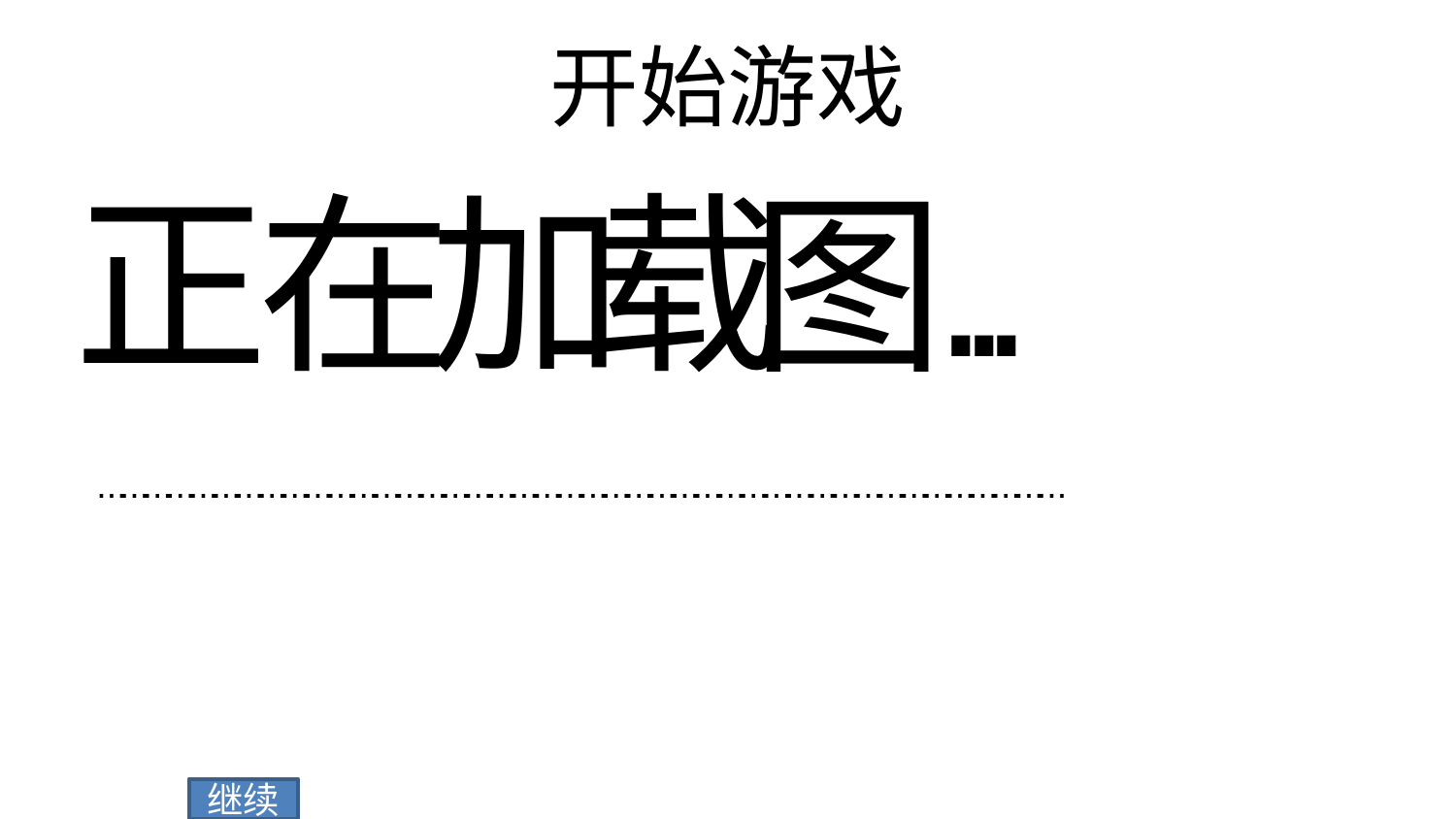

# 开始游戏
正
在
加
载
图
.
.
.
...
...
...
...
...
...
...
...
...
...
...
...
...
...
...
...
...
...
...
...
...
...
...
...
...
...
...
...
...
...
...
...
...
...
...
...
...
...
...
...
...
...
继续